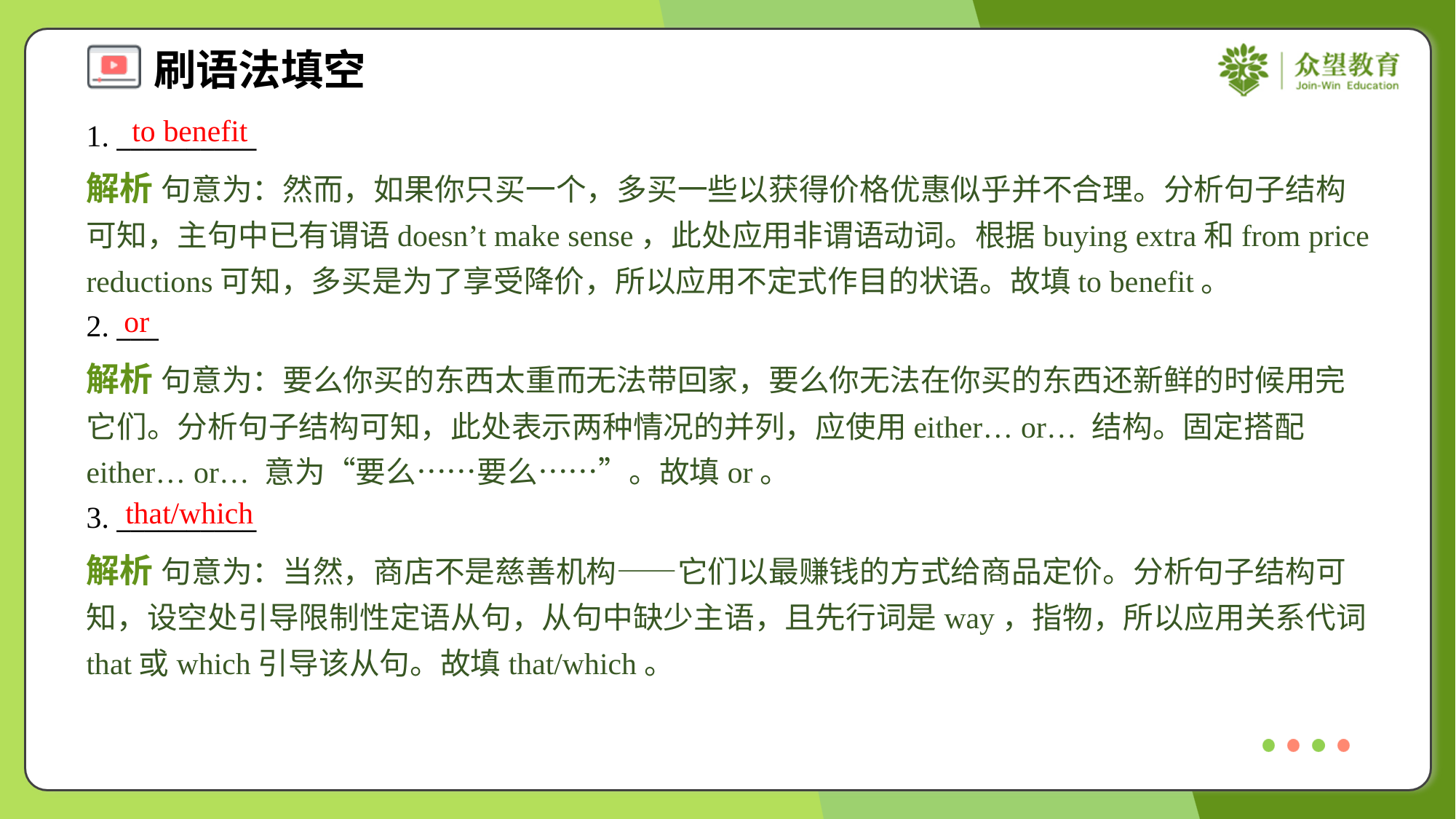

to benefit
1. __________
解析 句意为：然而，如果你只买一个，多买一些以获得价格优惠似乎并不合理。分析句子结构可知，主句中已有谓语doesn’t make sense，此处应用非谓语动词。根据buying extra和from price reductions可知，多买是为了享受降价，所以应用不定式作目的状语。故填to benefit。
or
2. ___
解析 句意为：要么你买的东西太重而无法带回家，要么你无法在你买的东西还新鲜的时候用完它们。分析句子结构可知，此处表示两种情况的并列，应使用either… or… 结构。固定搭配either… or… 意为“要么……要么……”。故填or。
that/which
3. __________
解析 句意为：当然，商店不是慈善机构——它们以最赚钱的方式给商品定价。分析句子结构可知，设空处引导限制性定语从句，从句中缺少主语，且先行词是way，指物，所以应用关系代词that或which引导该从句。故填that/which。